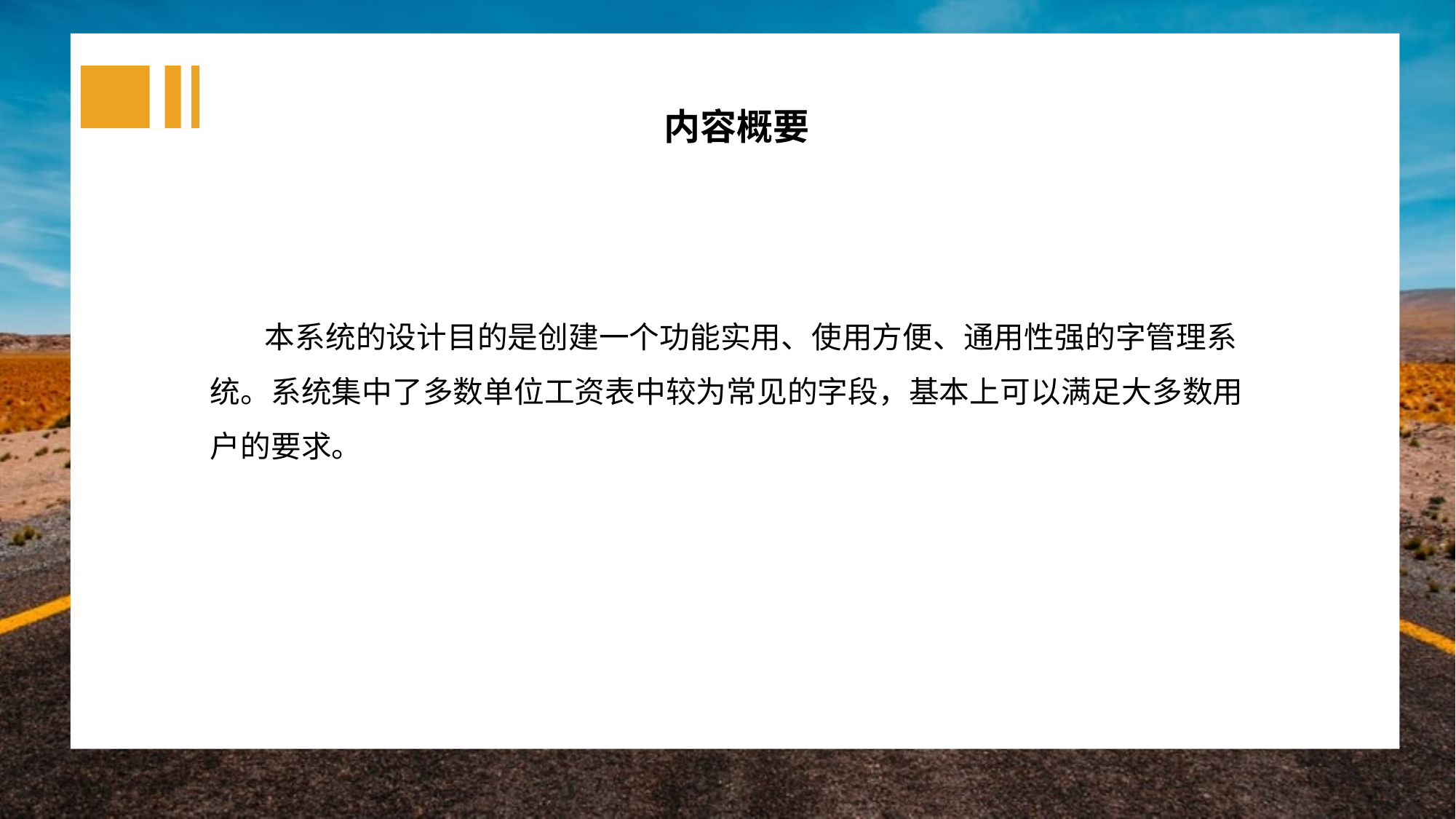

内容概要
本系统的设计目的是创建一个功能实用、使用方便、通用性强的字管理系统。系统集中了多数单位工资表中较为常见的字段，基本上可以满足大多数用户的要求。